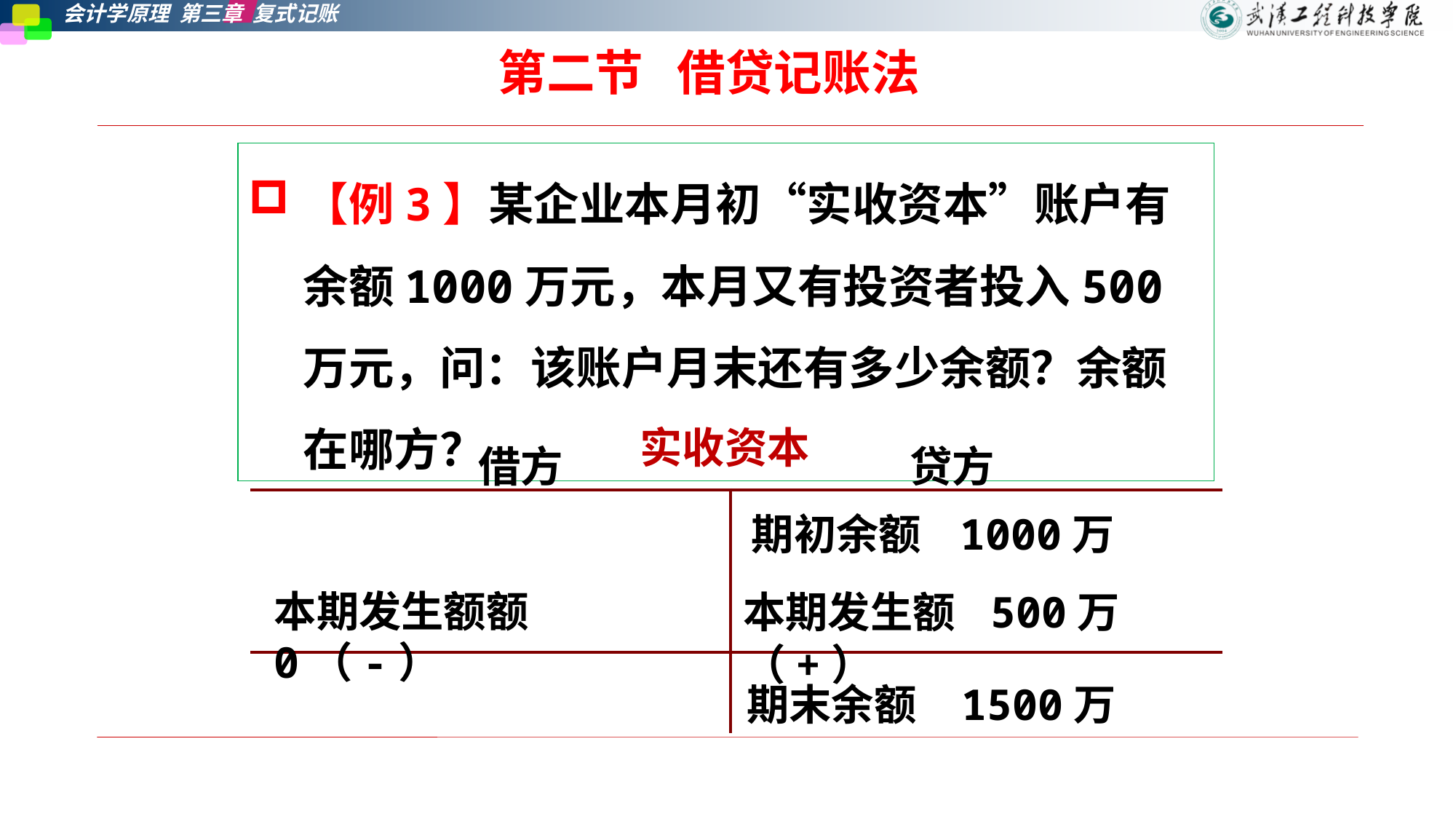

第二节   借贷记账法
【例3】某企业本月初“实收资本”账户有余额1000万元，本月又有投资者投入500万元，问：该账户月末还有多少余额？余额在哪方？
实收资本
| 借方 贷方 |  |
| --- | --- |
|  |  |
|  |  |
期初余额   1000万
本期发生额  500万（+）
本期发生额额 0（-）
期末余额   1500万